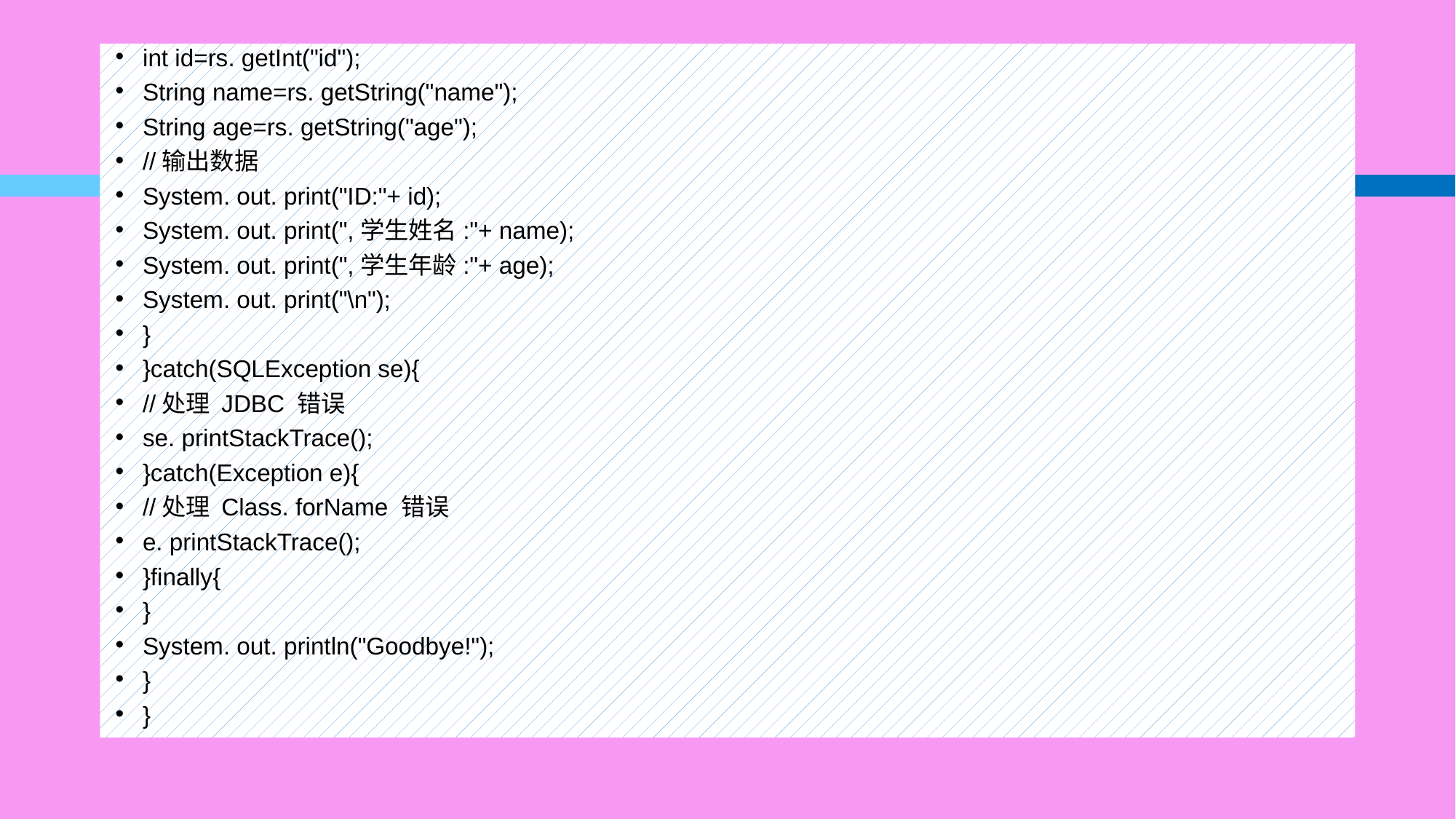

#
int id=rs. getInt("id");
String name=rs. getString("name");
String age=rs. getString("age");
//输出数据
System. out. print("ID:"+ id);
System. out. print(",学生姓名:"+ name);
System. out. print(",学生年龄:"+ age);
System. out. print("\n");
}
}catch(SQLException se){
//处理 JDBC 错误
se. printStackTrace();
}catch(Exception e){
//处理 Class. forName 错误
e. printStackTrace();
}finally{
}
System. out. println("Goodbye!");
}
}